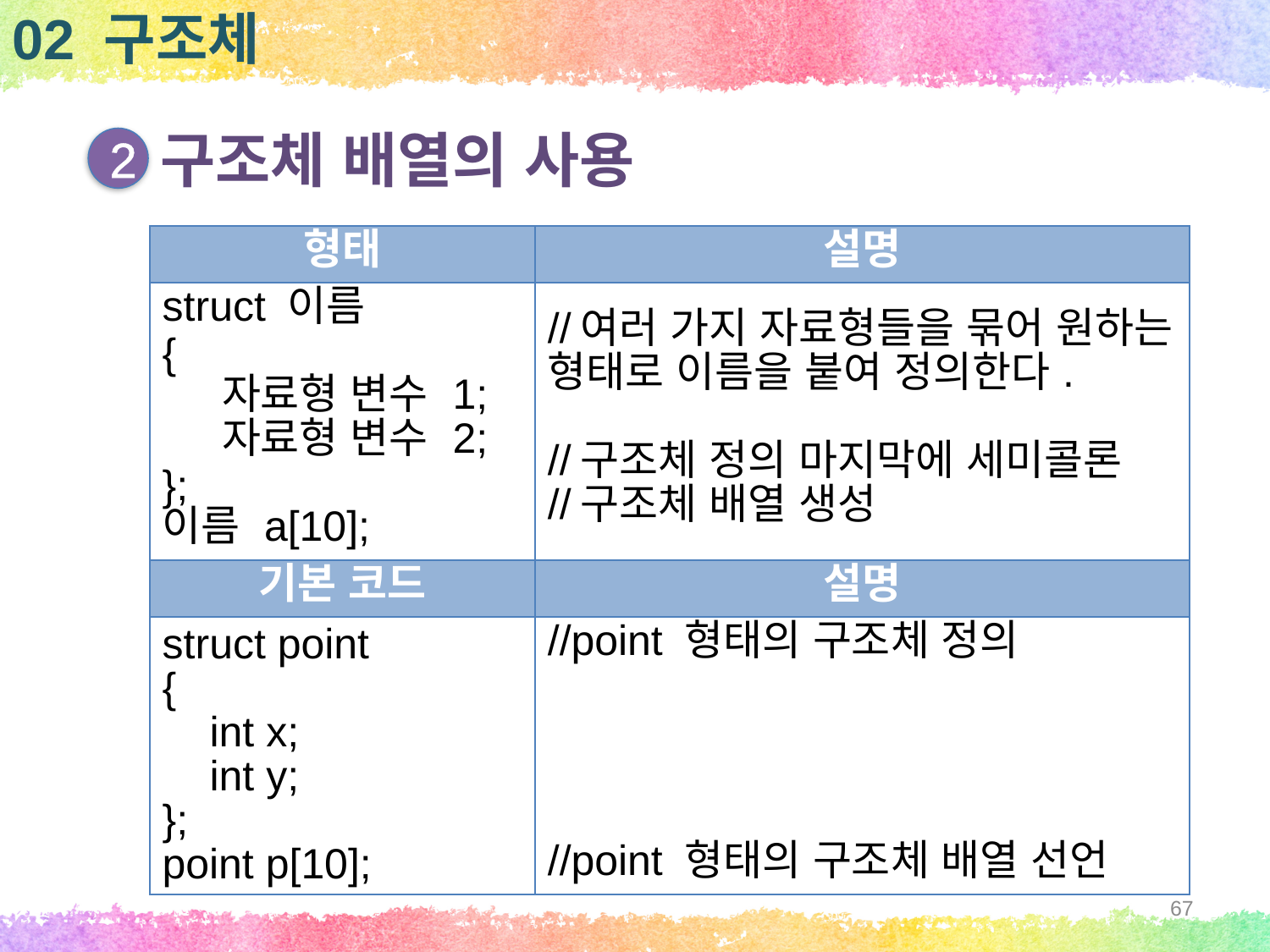

02 구조체
구조체 배열의 사용
2
| 형태 | 설명 |
| --- | --- |
| struct 이름 { 자료형 변수 1; 자료형 변수 2; }; 이름 a[10]; | //여러 가지 자료형들을 묶어 원하는 형태로 이름을 붙여 정의한다. //구조체 정의 마지막에 세미콜론 //구조체 배열 생성 |
| 기본 코드 | 설명 |
| struct point { int x; int y; }; point p[10]; | //point 형태의 구조체 정의 //point 형태의 구조체 배열 선언 |
67